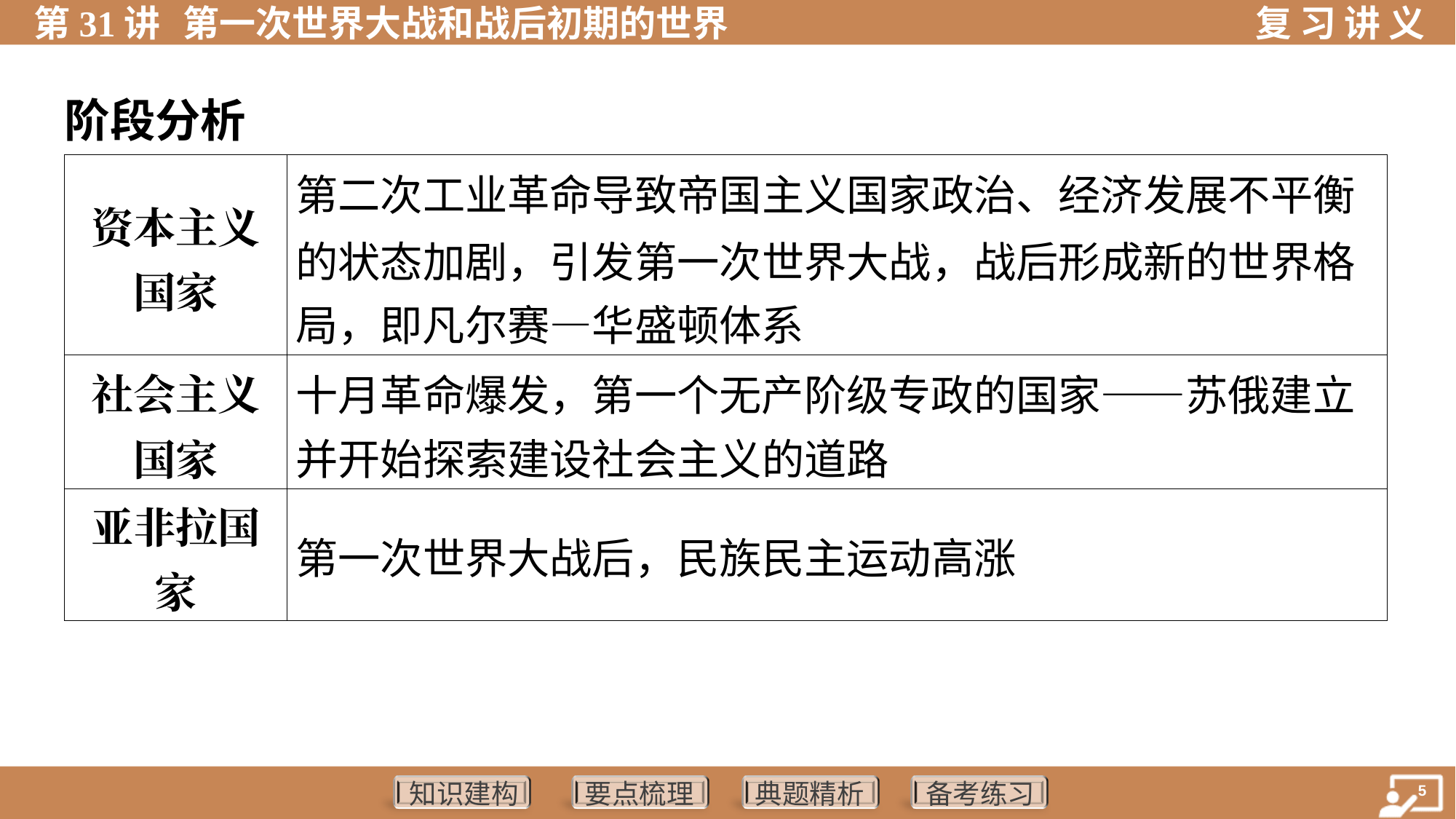

阶段分析
| 资本主义 国家 | 第二次工业革命导致帝国主义国家政治、经济发展不平衡 的状态加剧，引发第一次世界大战，战后形成新的世界格 局，即凡尔赛—华盛顿体系 |
| --- | --- |
| 社会主义 国家 | 十月革命爆发，第一个无产阶级专政的国家——苏俄建立 并开始探索建设社会主义的道路 |
| 亚非拉国 家 | 第一次世界大战后，民族民主运动高涨 |